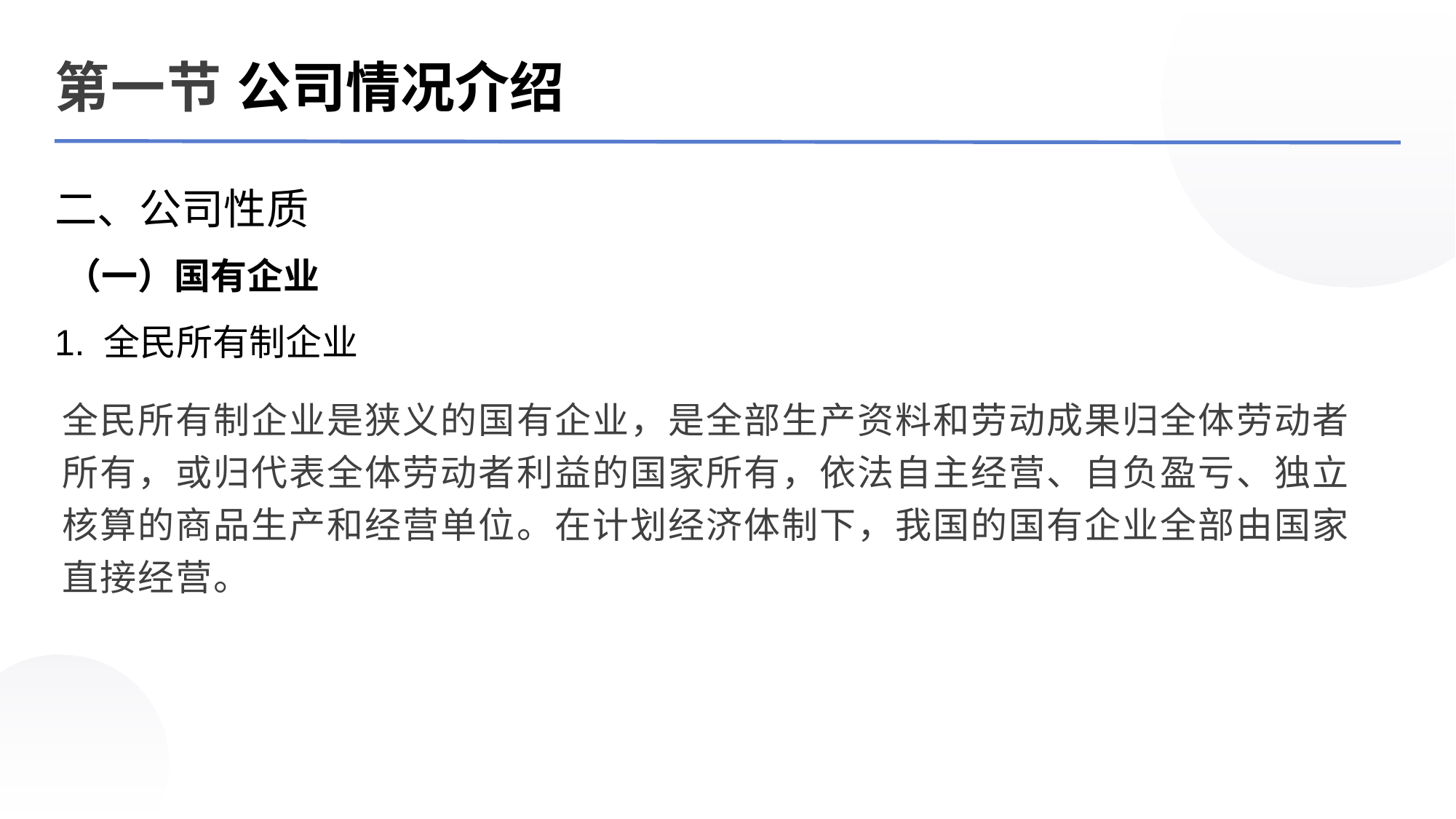

第一节 公司情况介绍
二、公司性质
（一）国有企业
1. 全民所有制企业
全民所有制企业是狭义的国有企业，是全部生产资料和劳动成果归全体劳动者所有，或归代表全体劳动者利益的国家所有，依法自主经营、自负盈亏、独立核算的商品生产和经营单位。在计划经济体制下，我国的国有企业全部由国家直接经营。

6